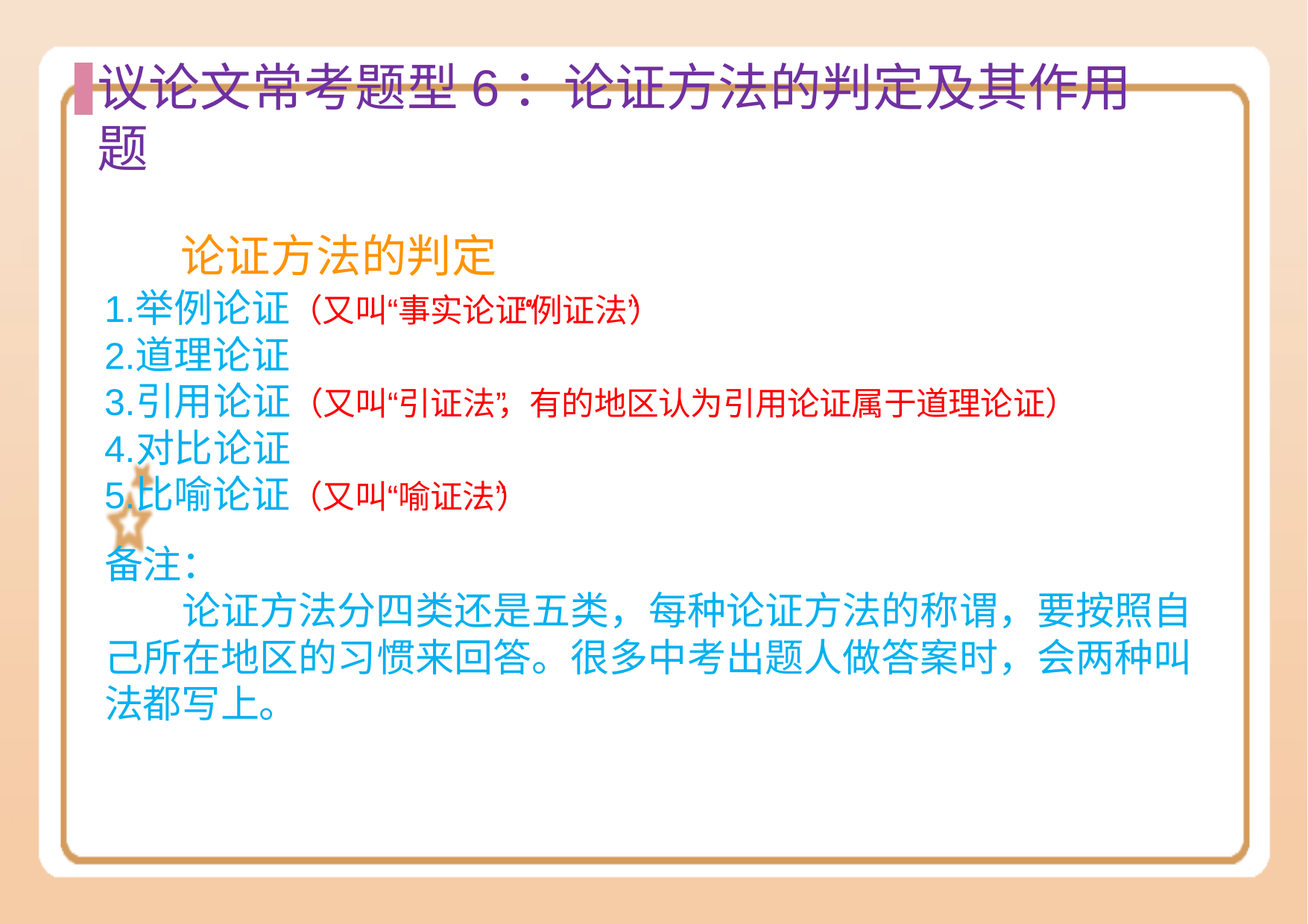

# 议论⽂常考题型6：论证⽅法的判定及其作⽤题

论证方法的判定
举例论证（又叫“事实论证”“例证法”）
道理论证
引用论证（又叫“引证法”，有的地区认为引用论证属于道理论证）
对比论证
比喻论证（又叫“喻证法”）
备注：
论证方法分四类还是五类，每种论证方法的称谓，要按照自 己所在地区的习惯来回答。很多中考出题人做答案时，会两种叫 法都写上。